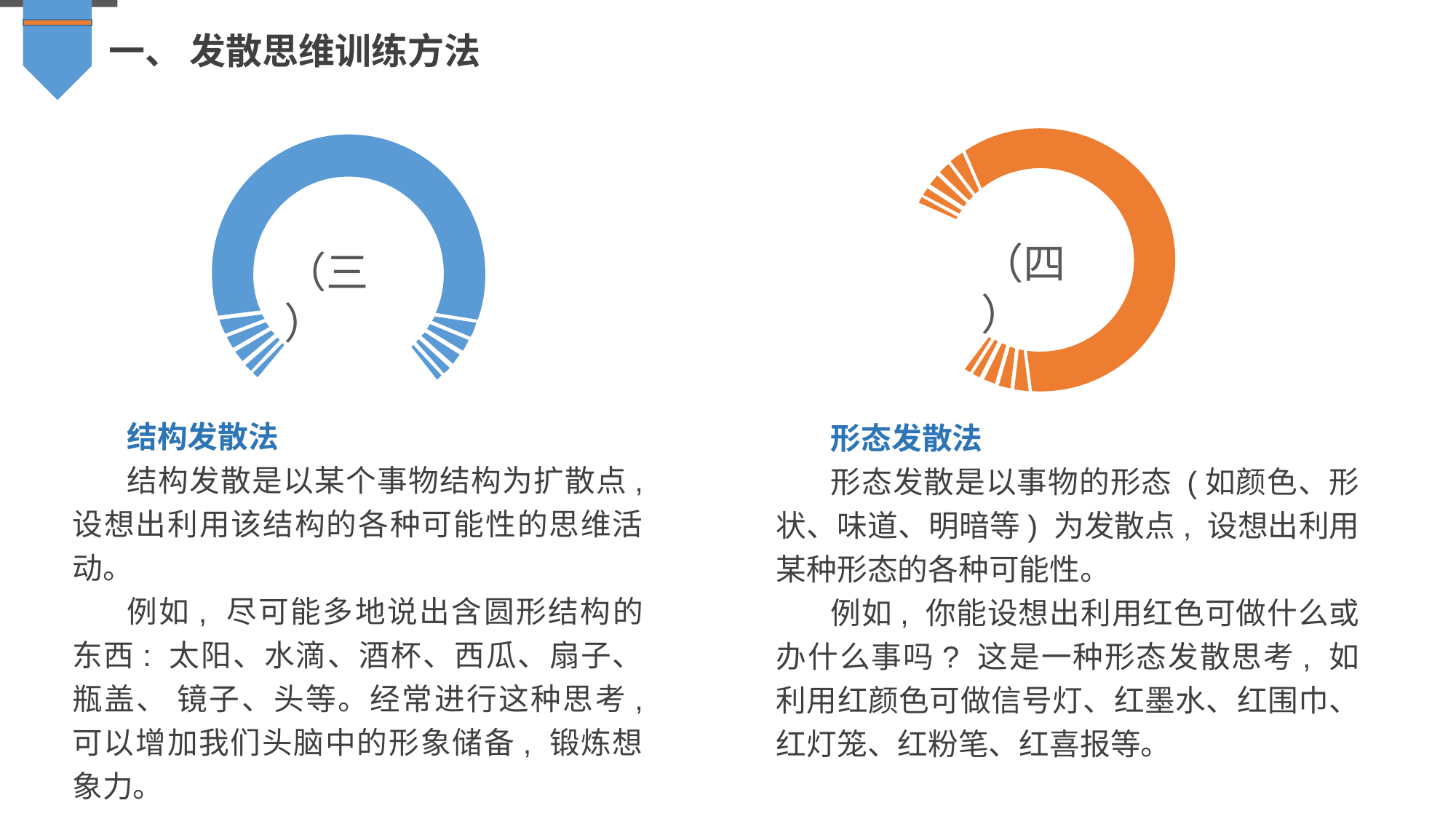

一、 发散思维训练方法

（四）
（三）
结构发散法
结构发散是以某个事物结构为扩散点, 设想出利用该结构的各种可能性的思维活动。
例如, 尽可能多地说出含圆形结构的东西: 太阳、水滴、酒杯、西瓜、扇子、瓶盖、 镜子、头等。经常进行这种思考, 可以增加我们头脑中的形象储备, 锻炼想象力。
形态发散法
形态发散是以事物的形态 (如颜色、形状、味道、明暗等) 为发散点, 设想出利用某种形态的各种可能性。
例如, 你能设想出利用红色可做什么或办什么事吗? 这是一种形态发散思考, 如利用红颜色可做信号灯、红墨水、红围巾、红灯笼、红粉笔、红喜报等。